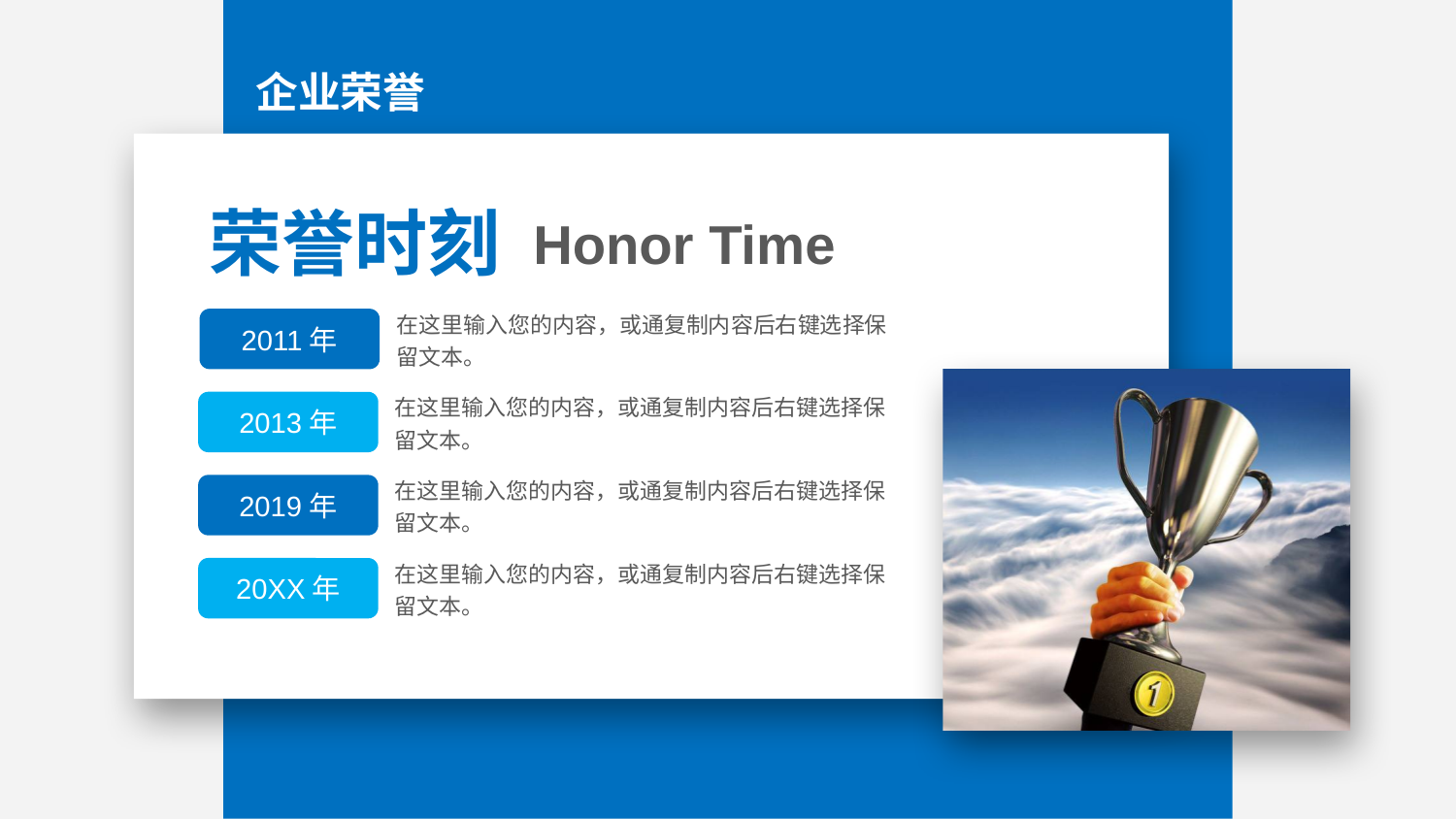

企业荣誉

荣誉时刻
Honor Time
在这里输入您的内容，或通复制内容后右键选择保留文本。
2011年

在这里输入您的内容，或通复制内容后右键选择保留文本。
2013年
在这里输入您的内容，或通复制内容后右键选择保留文本。
2019年
在这里输入您的内容，或通复制内容后右键选择保留文本。
20XX年